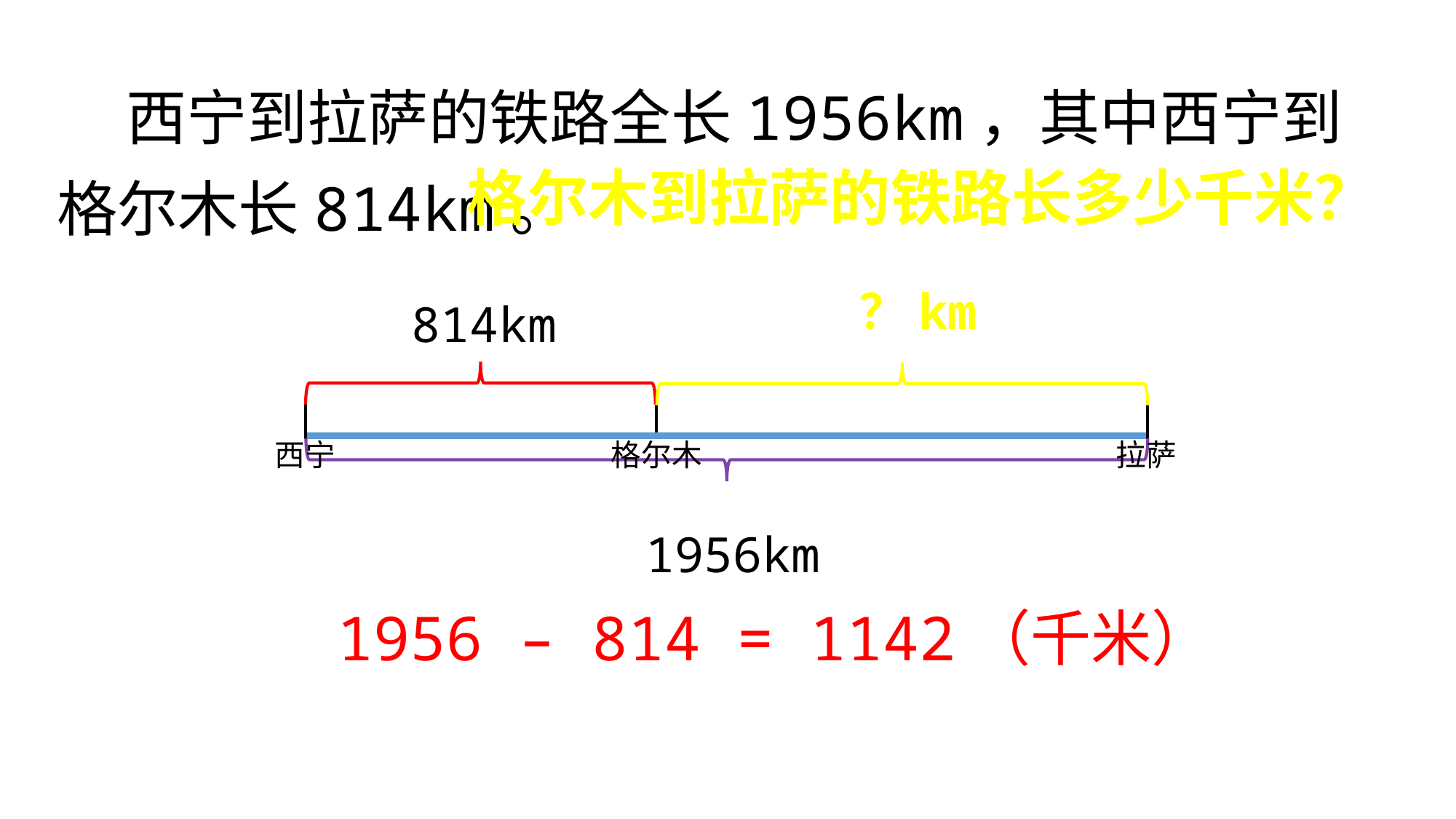

# 西宁到拉萨的铁路全长1956km，其中西宁到格尔木长814km。
格尔木到拉萨的铁路长多少千米？

？km

814km
西宁
格尔木
拉萨
1956km
1956 – 814 = 1142（千米）